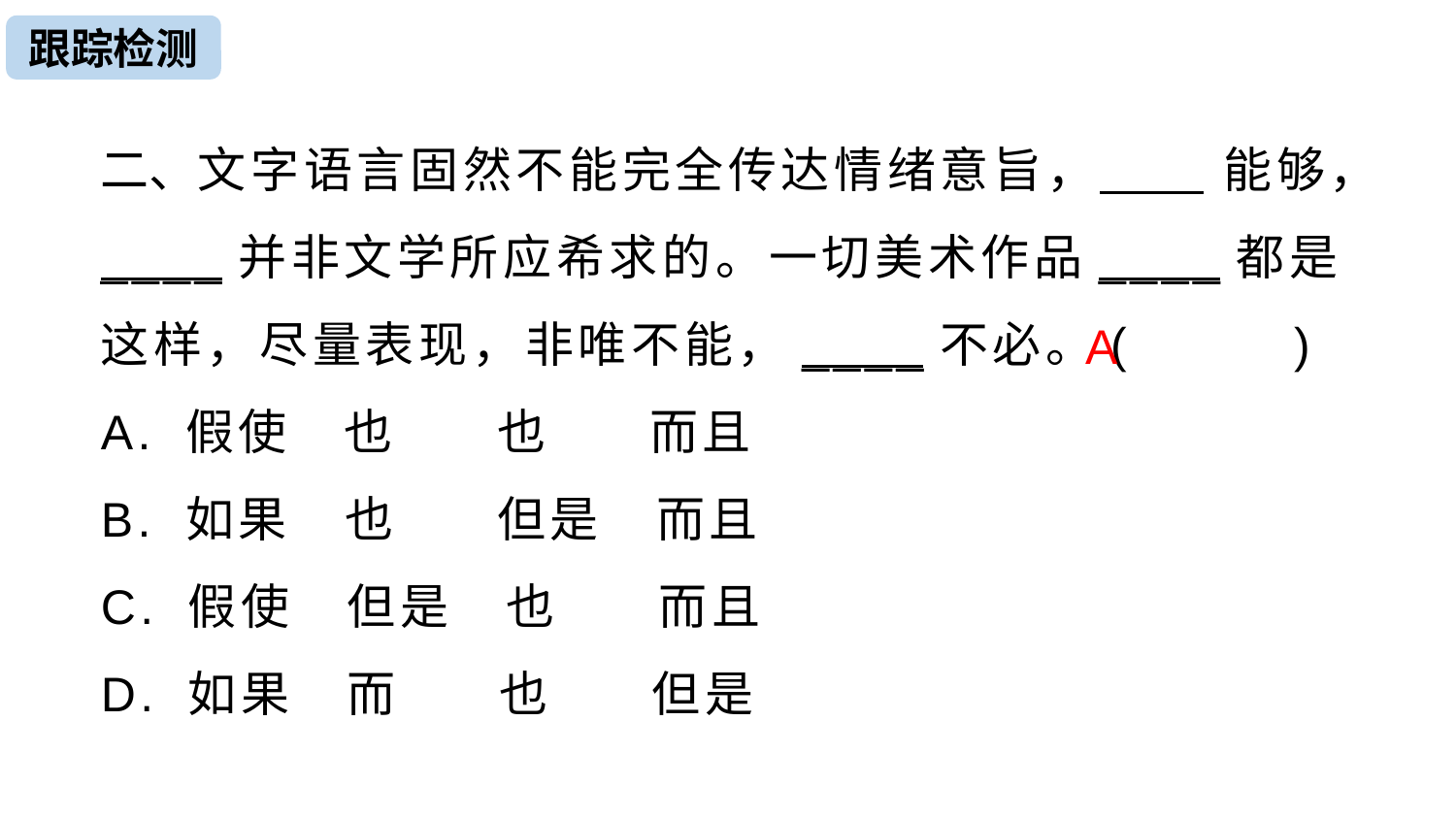

跟踪检测
二、文字语言固然不能完全传达情绪意旨，        能够，____并非文学所应希求的。一切美术作品____都是这样，尽量表现，非唯不能，____不必。(         )
A. 假使　也　   也　   而且
B. 如果　也　   但是　而且
C. 假使　但是　也　   而且
D. 如果　而　   也　   但是
A